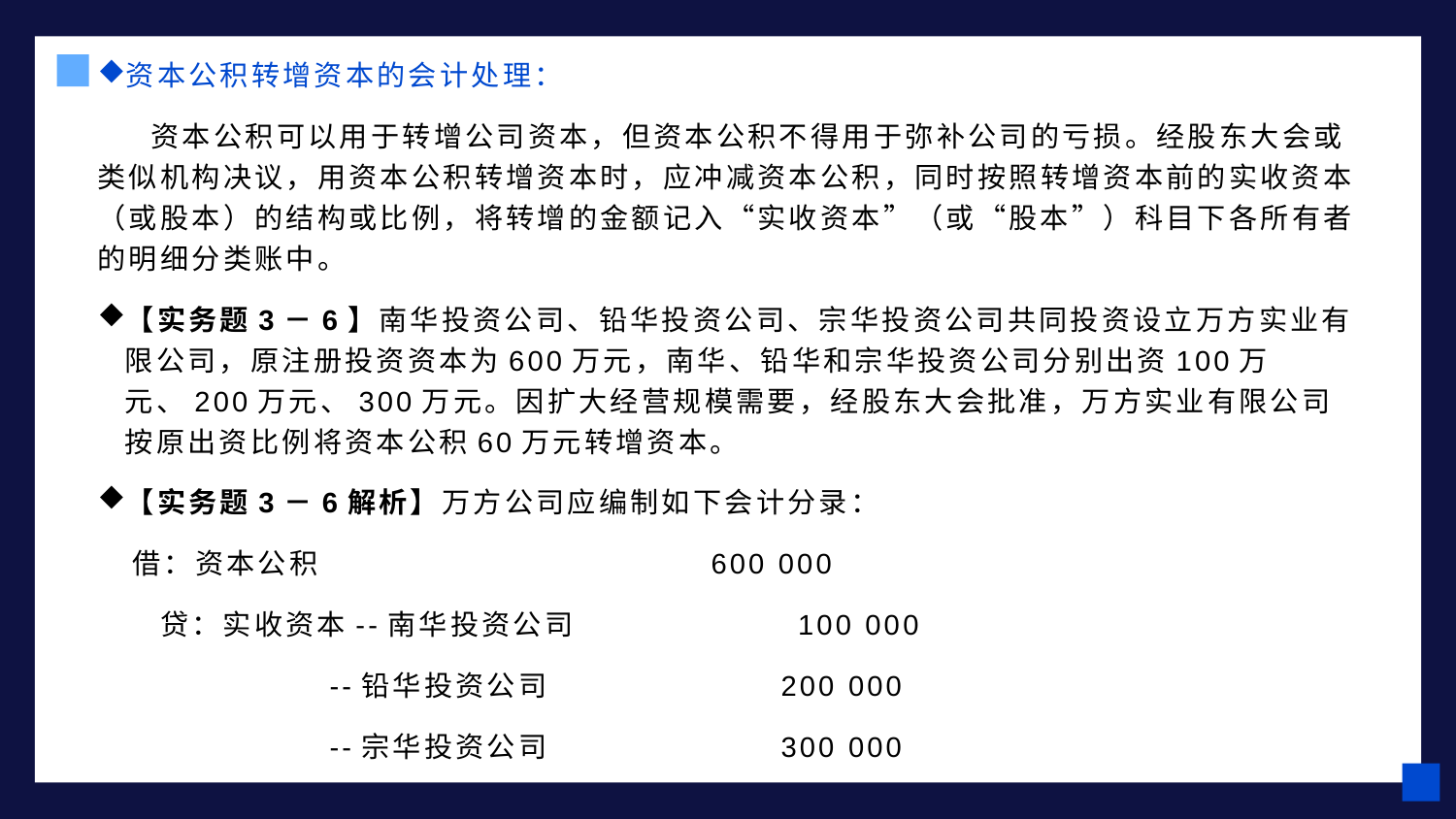

资本公积转增资本的会计处理：
     资本公积可以用于转增公司资本，但资本公积不得用于弥补公司的亏损。经股东大会或类似机构决议，用资本公积转增资本时，应冲减资本公积，同时按照转增资本前的实收资本（或股本）的结构或比例，将转增的金额记入“实收资本”（或“股本”）科目下各所有者的明细分类账中。
【实务题3－6】南华投资公司、铅华投资公司、宗华投资公司共同投资设立万方实业有限公司，原注册投资资本为600万元，南华、铅华和宗华投资公司分别出资100万元、200万元、300万元。因扩大经营规模需要，经股东大会批准，万方实业有限公司按原出资比例将资本公积60万元转增资本。
【实务题3－6解析】万方公司应编制如下会计分录：
   借：资本公积                                         600 000
      贷：实收资本--南华投资公司                       100 000
                     --铅华投资公司                        200 000
                     --宗华投资公司                        300 000